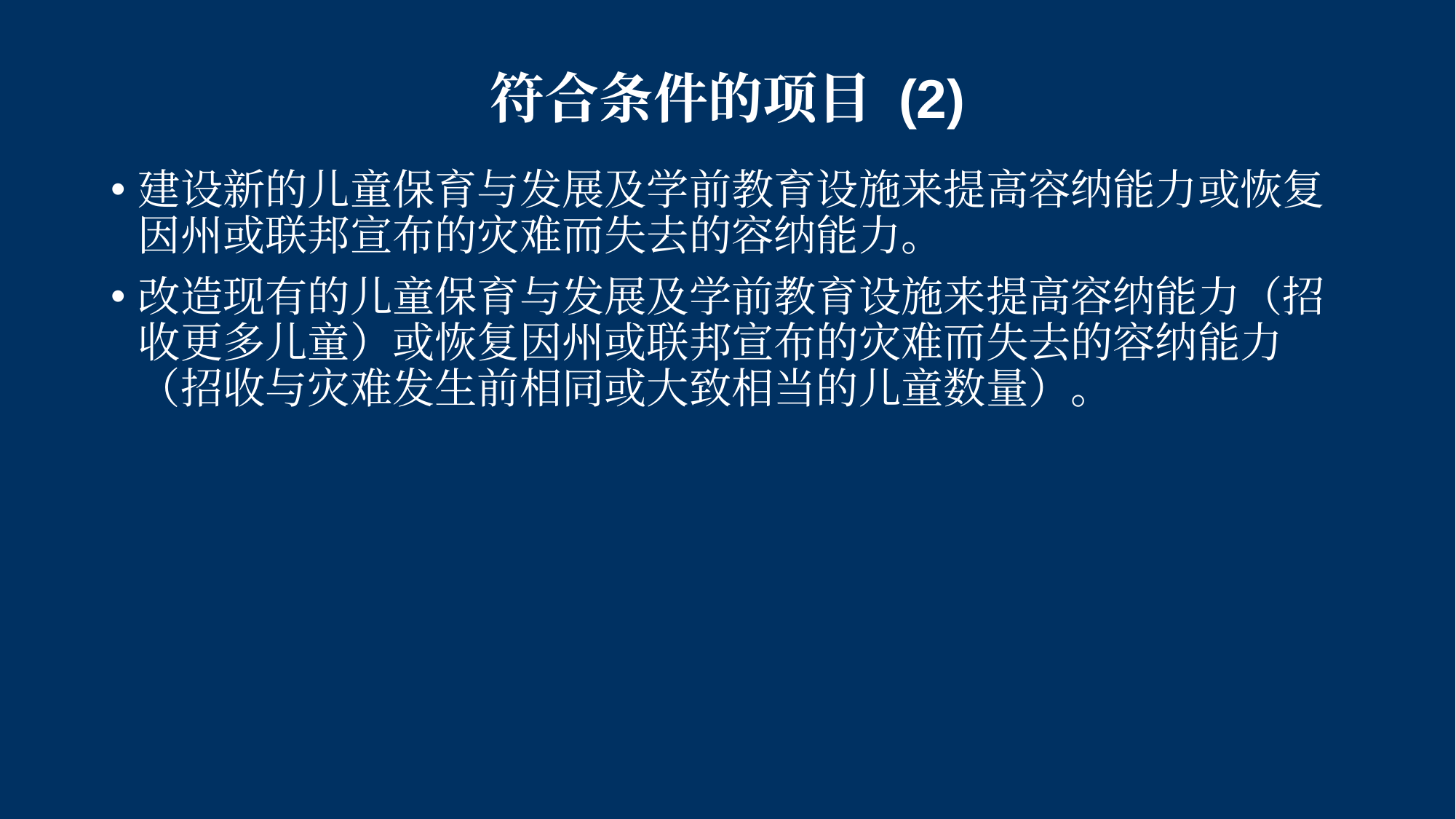

# 符合条件的项目 (2)
建设新的儿童保育与发展及学前教育设施来提高容纳能力或恢复因州或联邦宣布的灾难而失去的容纳能力。
改造现有的儿童保育与发展及学前教育设施来提高容纳能力（招收更多儿童）或恢复因州或联邦宣布的灾难而失去的容纳能力（招收与灾难发生前相同或大致相当的儿童数量）。